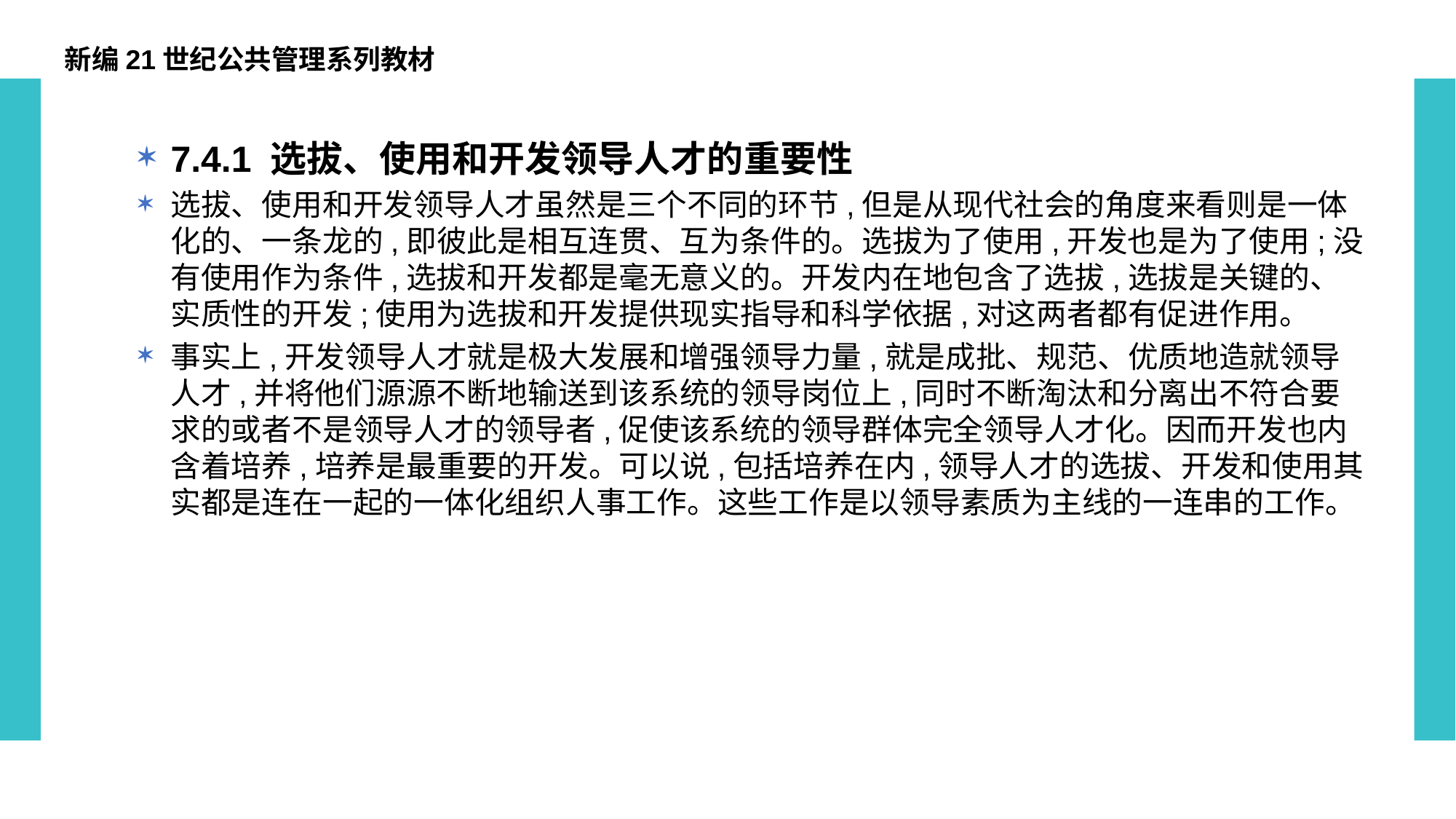

新编21世纪公共管理系列教材
7.4.1 选拔、使用和开发领导人才的重要性
选拔、使用和开发领导人才虽然是三个不同的环节,但是从现代社会的角度来看则是一体化的、一条龙的,即彼此是相互连贯、互为条件的。选拔为了使用,开发也是为了使用;没有使用作为条件,选拔和开发都是毫无意义的。开发内在地包含了选拔,选拔是关键的、实质性的开发;使用为选拔和开发提供现实指导和科学依据,对这两者都有促进作用。
事实上,开发领导人才就是极大发展和增强领导力量,就是成批、规范、优质地造就领导人才,并将他们源源不断地输送到该系统的领导岗位上,同时不断淘汰和分离出不符合要求的或者不是领导人才的领导者,促使该系统的领导群体完全领导人才化。因而开发也内含着培养,培养是最重要的开发。可以说,包括培养在内,领导人才的选拔、开发和使用其实都是连在一起的一体化组织人事工作。这些工作是以领导素质为主线的一连串的工作。